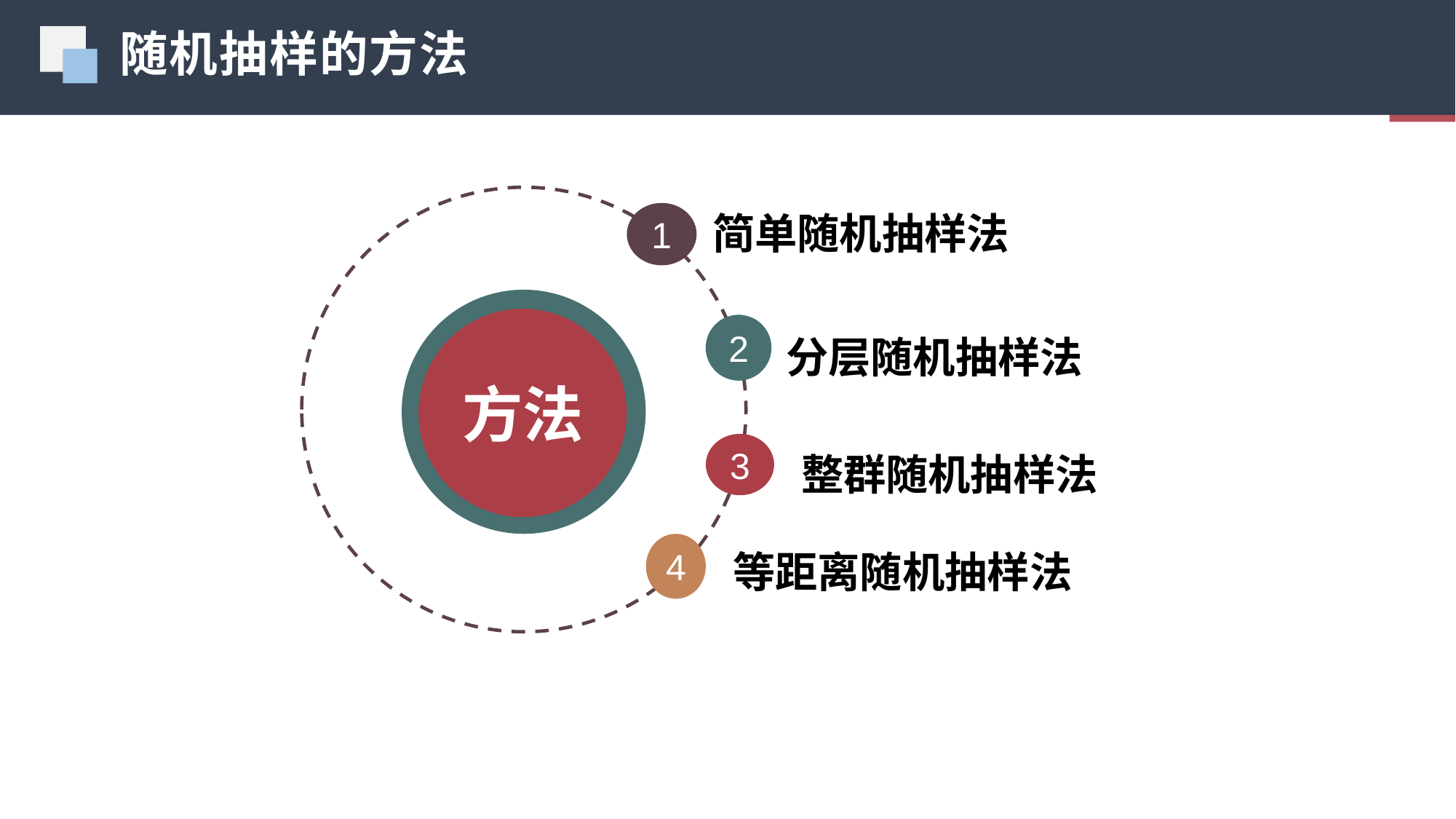

随机抽样的方法

01
简单随机抽样法

1

方法
分层随机抽样法
2
整群随机抽样法
3
等距离随机抽样法
4